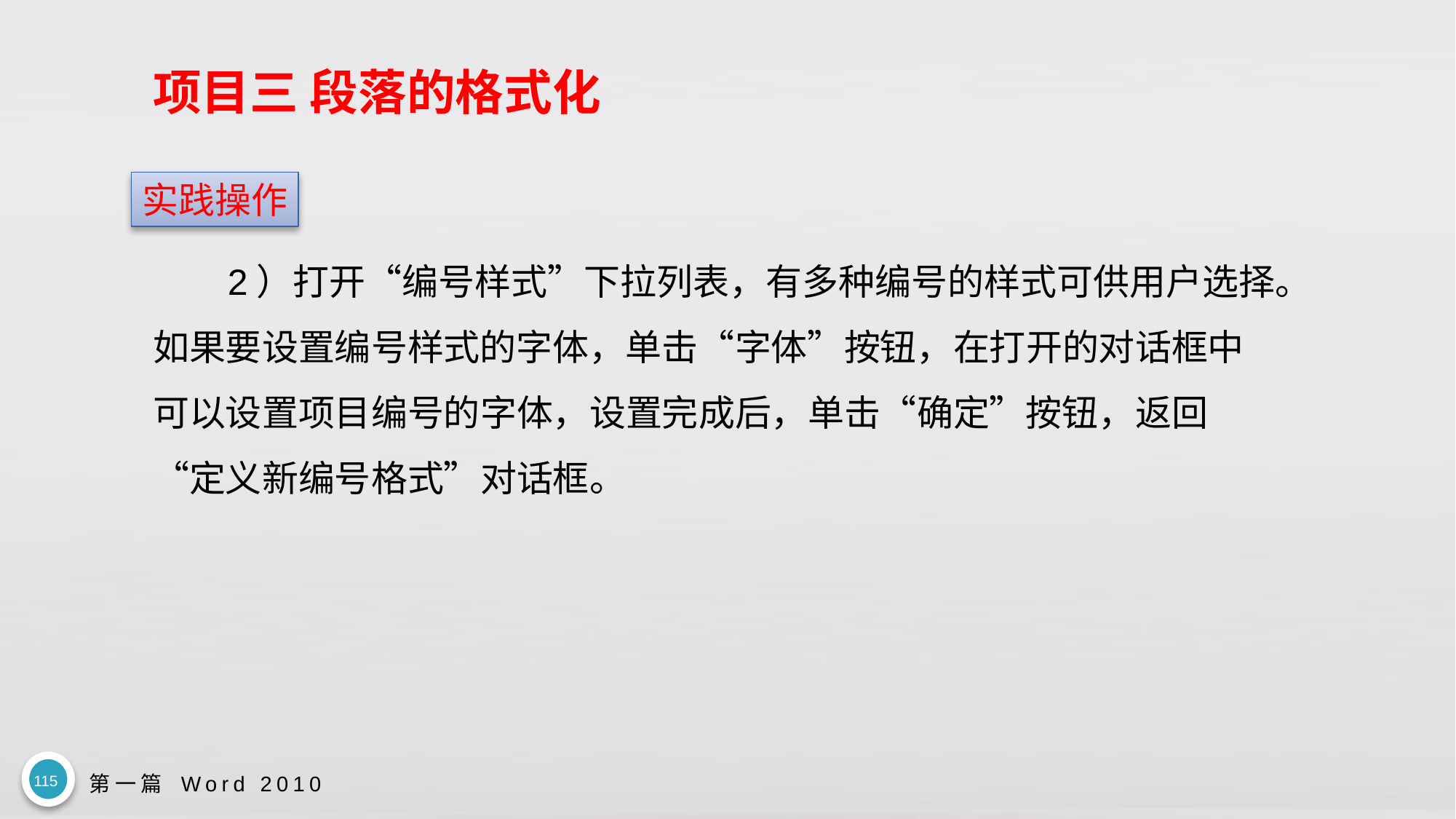

# 项目三 段落的格式化
实践操作
2）打开“编号样式”下拉列表，有多种编号的样式可供用户选择。如果要设置编号样式的字体，单击“字体”按钮，在打开的对话框中可以设置项目编号的字体，设置完成后，单击“确定”按钮，返回“定义新编号格式”对话框。
115